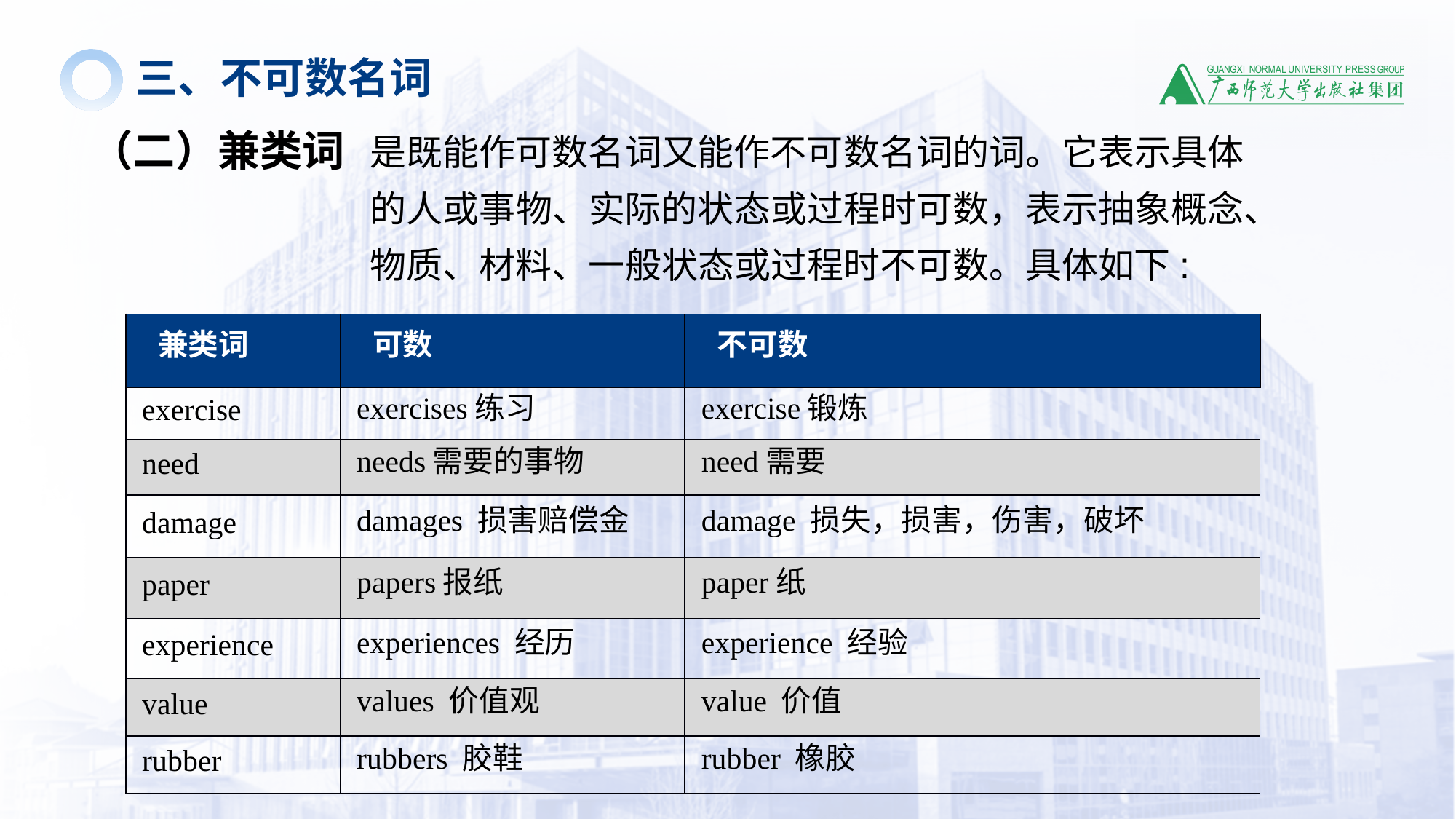

三、不可数名词

是既能作可数名词又能作不可数名词的词。它表示具体的人或事物、实际的状态或过程时可数，表示抽象概念、物质、材料、一般状态或过程时不可数。具体如下:
（二）兼类词
| 兼类词 | 可数 | 不可数 |
| --- | --- | --- |
| exercise | exercises练习 | exercise锻炼 |
| need | needs需要的事物 | need需要 |
| damage | damages 损害赔偿金 | damage 损失，损害，伤害，破坏 |
| paper | papers报纸 | paper纸 |
| experience | experiences 经历 | experience 经验 |
| value | values 价值观 | value 价值 |
| rubber | rubbers 胶鞋 | rubber 橡胶 |